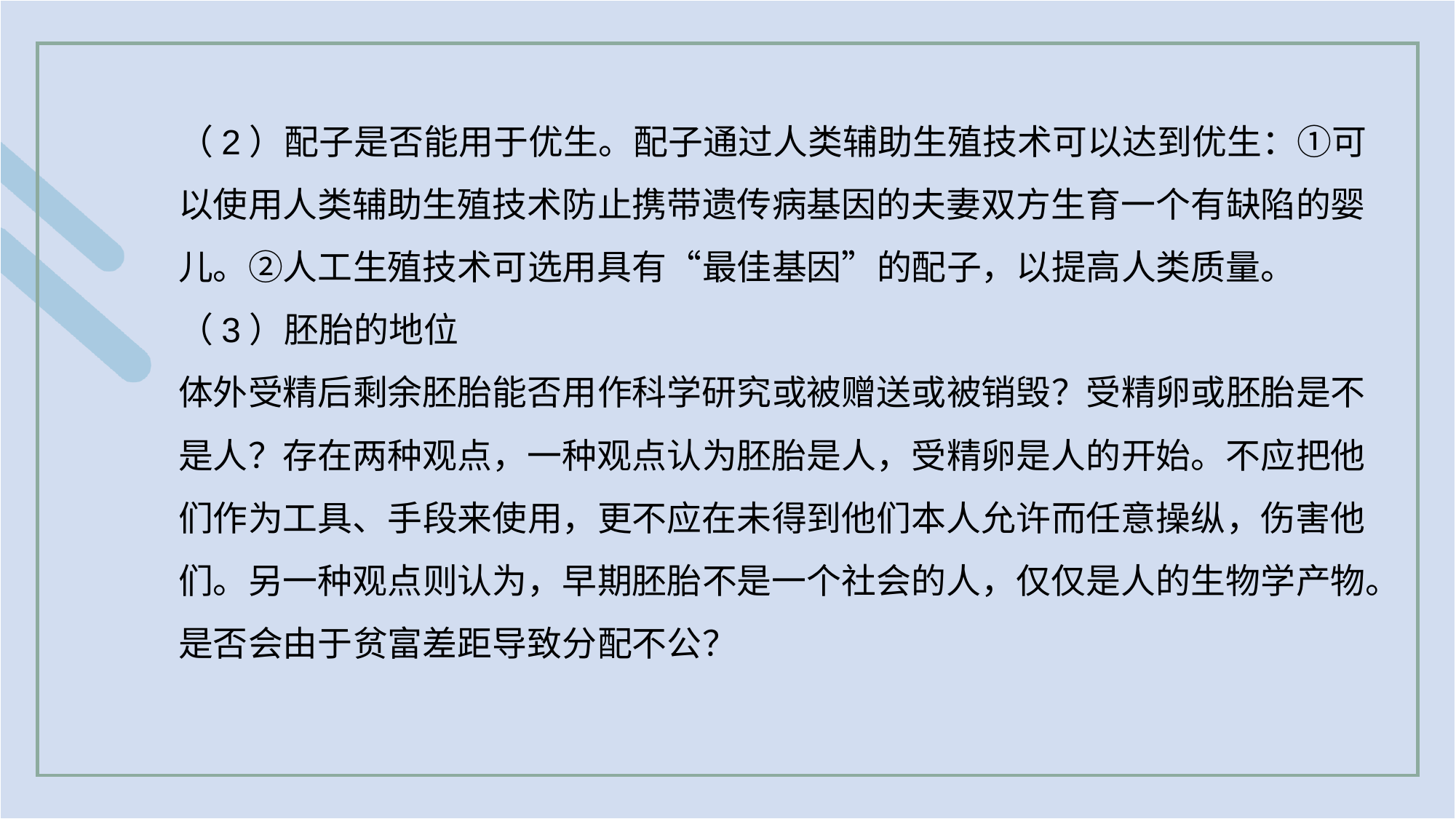

（2）配子是否能用于优生。配子通过人类辅助生殖技术可以达到优生：①可以使用人类辅助生殖技术防止携带遗传病基因的夫妻双方生育一个有缺陷的婴儿。②人工生殖技术可选用具有“最佳基因”的配子，以提高人类质量。
（3）胚胎的地位
体外受精后剩余胚胎能否用作科学研究或被赠送或被销毁？受精卵或胚胎是不是人？存在两种观点，一种观点认为胚胎是人，受精卵是人的开始。不应把他们作为工具、手段来使用，更不应在未得到他们本人允许而任意操纵，伤害他们。另一种观点则认为，早期胚胎不是一个社会的人，仅仅是人的生物学产物。是否会由于贫富差距导致分配不公？